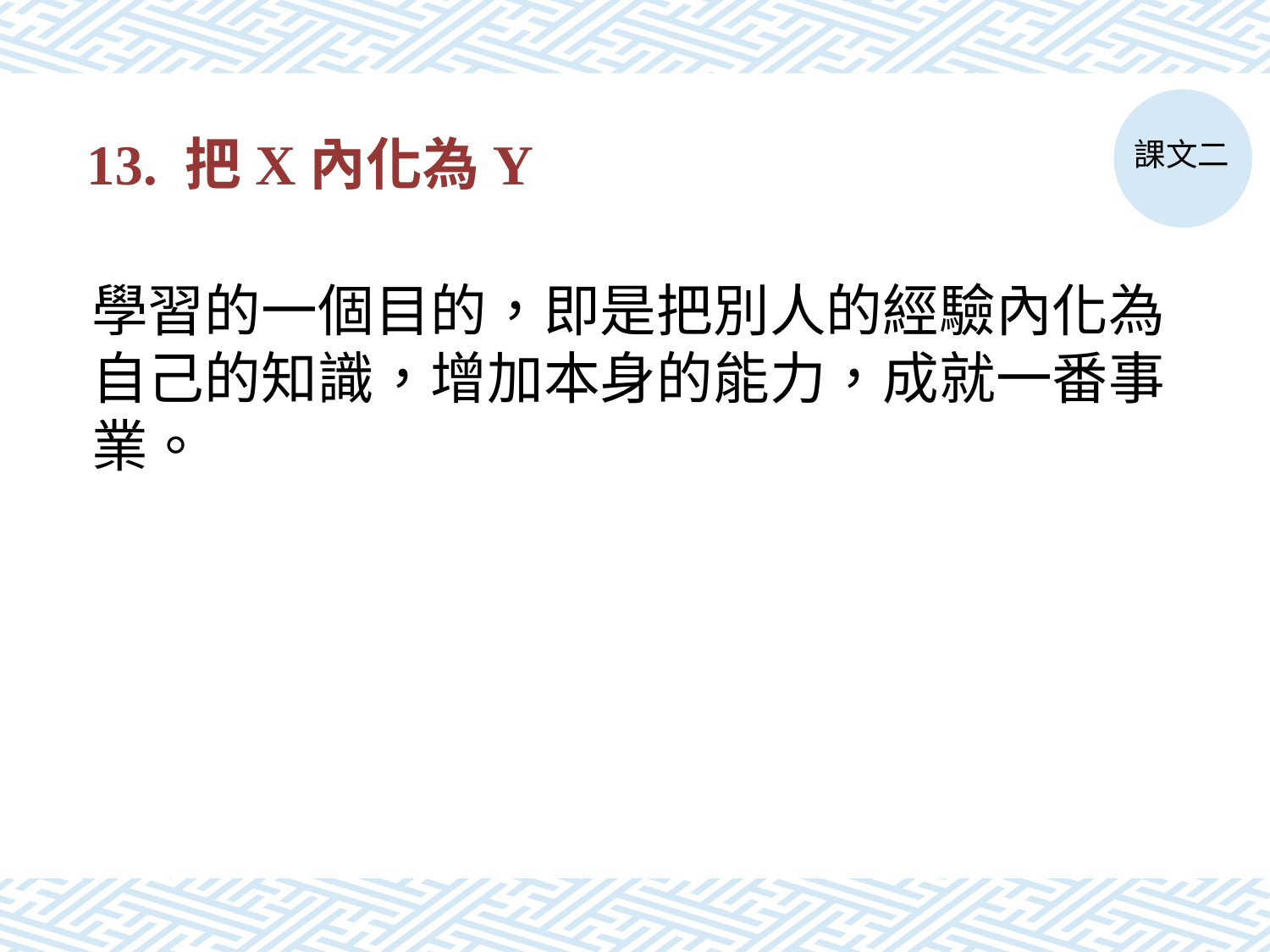

課文二
# 13. 把X內化為Y
學習的一個目的，即是把別人的經驗內化為自己的知識，增加本身的能力，成就一番事業。